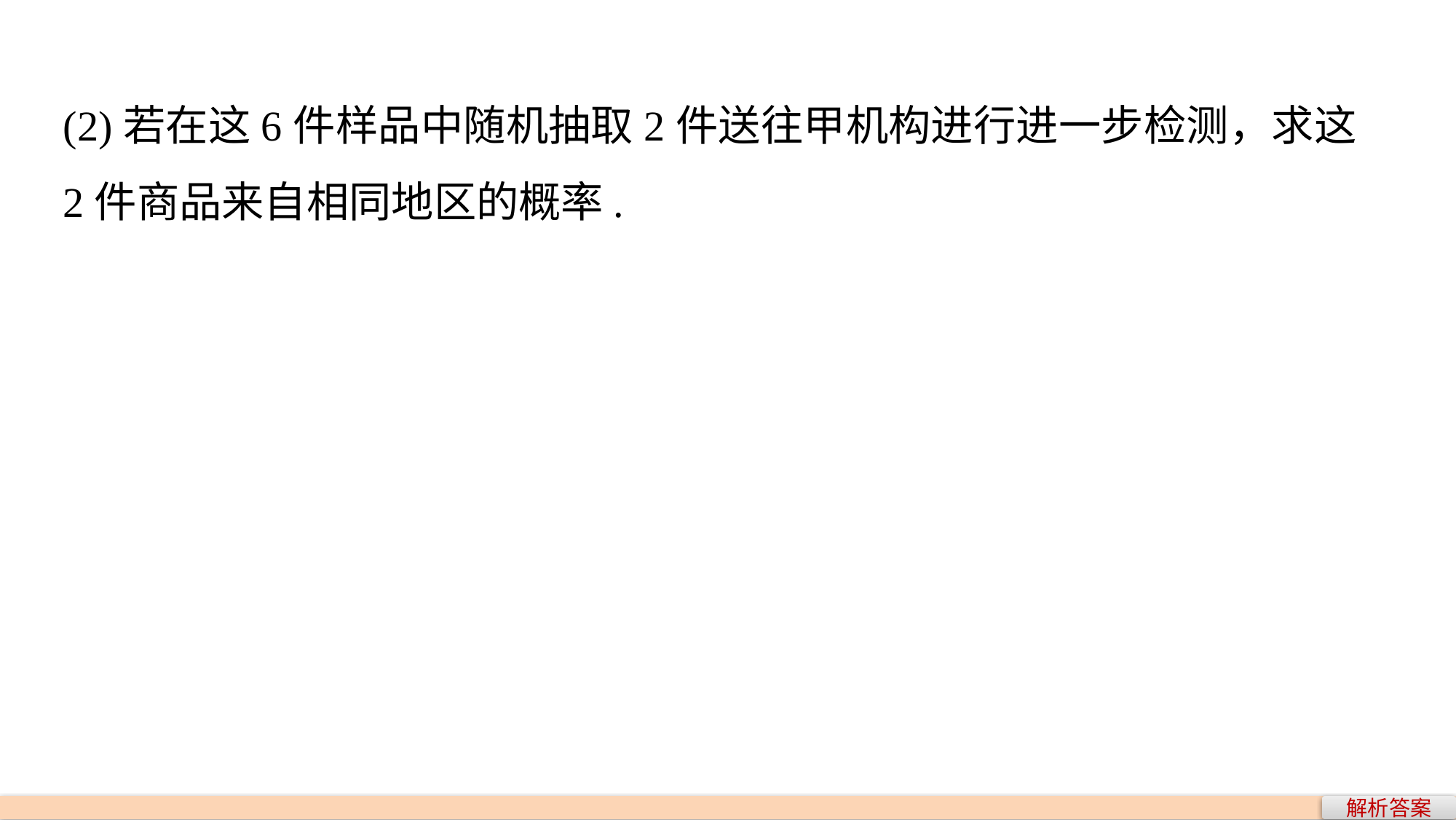

(2)若在这6件样品中随机抽取2件送往甲机构进行进一步检测，求这2件商品来自相同地区的概率.
解析答案